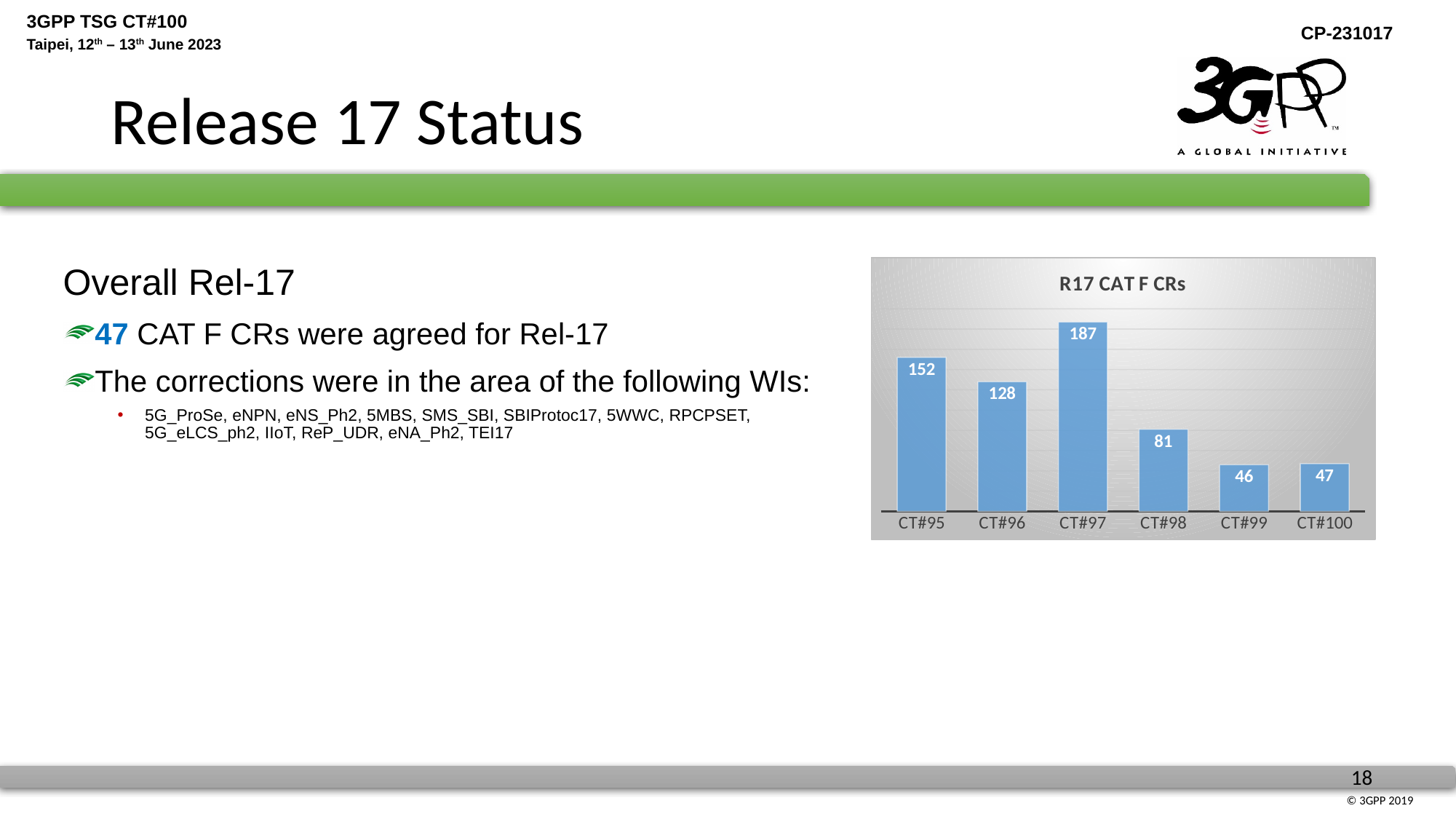

# Release 17 Status

### Chart: R17 CAT F CRs

| Category | 系列 1 |
|---|---|
| CT#95 | 152.0 |
| CT#96 | 128.0 |
| CT#97 | 187.0 |
| CT#98 | 81.0 |
| CT#99 | 46.0 |
| CT#100 | 47.0 |
Overall Rel-17
47 CAT F CRs were agreed for Rel-17
The corrections were in the area of the following WIs:
5G_ProSe, eNPN, eNS_Ph2, 5MBS, SMS_SBI, SBIProtoc17, 5WWC, RPCPSET, 5G_eLCS_ph2, IIoT, ReP_UDR, eNA_Ph2, TEI17